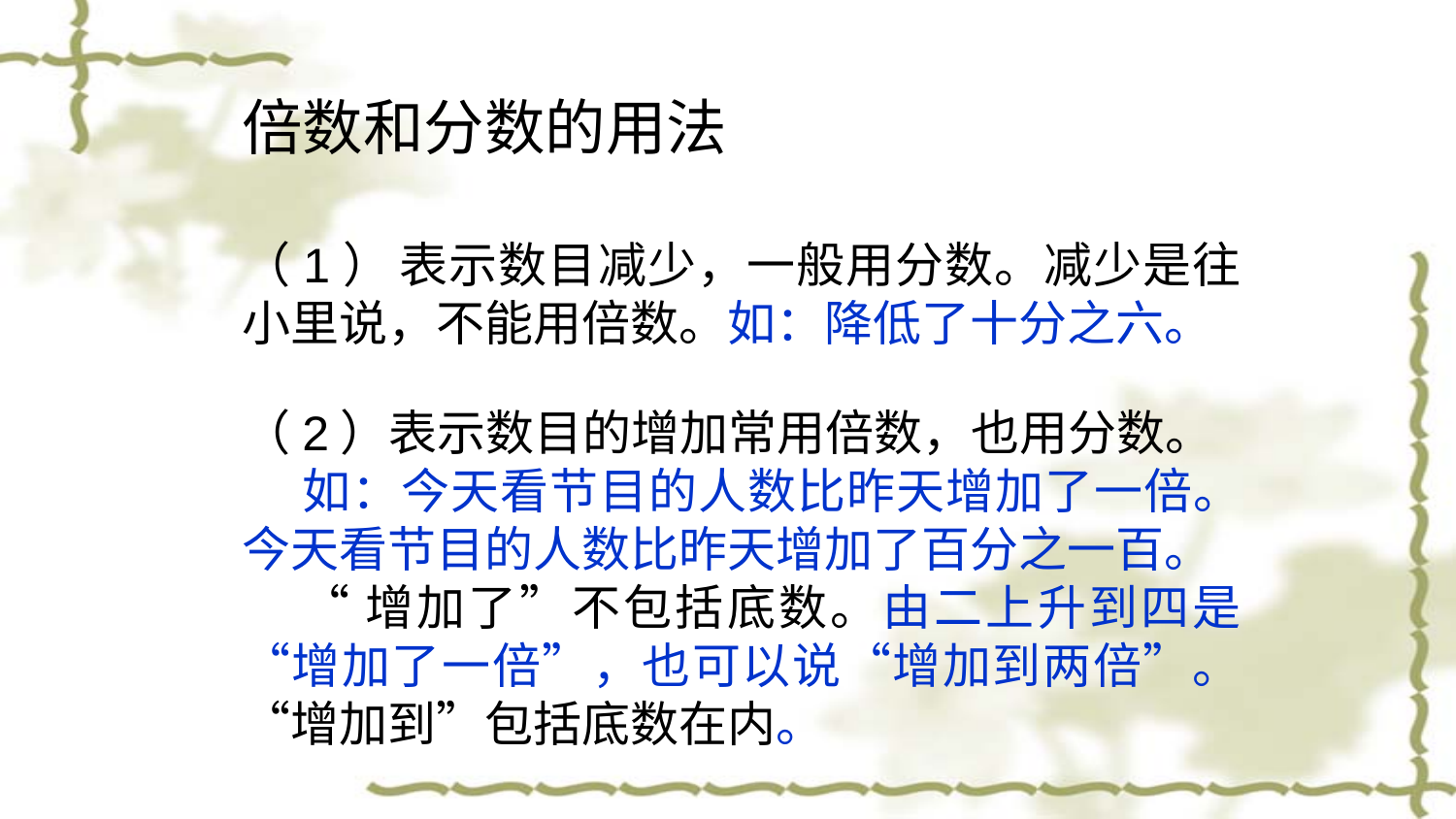

倍数和分数的用法

（1） 表示数目减少，一般用分数。减少是往小里说，不能用倍数。如：降低了十分之六。

（2）表示数目的增加常用倍数，也用分数。
    如：今天看节目的人数比昨天增加了一倍。 今天看节目的人数比昨天增加了百分之一百。
    “增加了”不包括底数。由二上升到四是“增加了一倍”，也可以说“增加到两倍”。“增加到”包括底数在内。